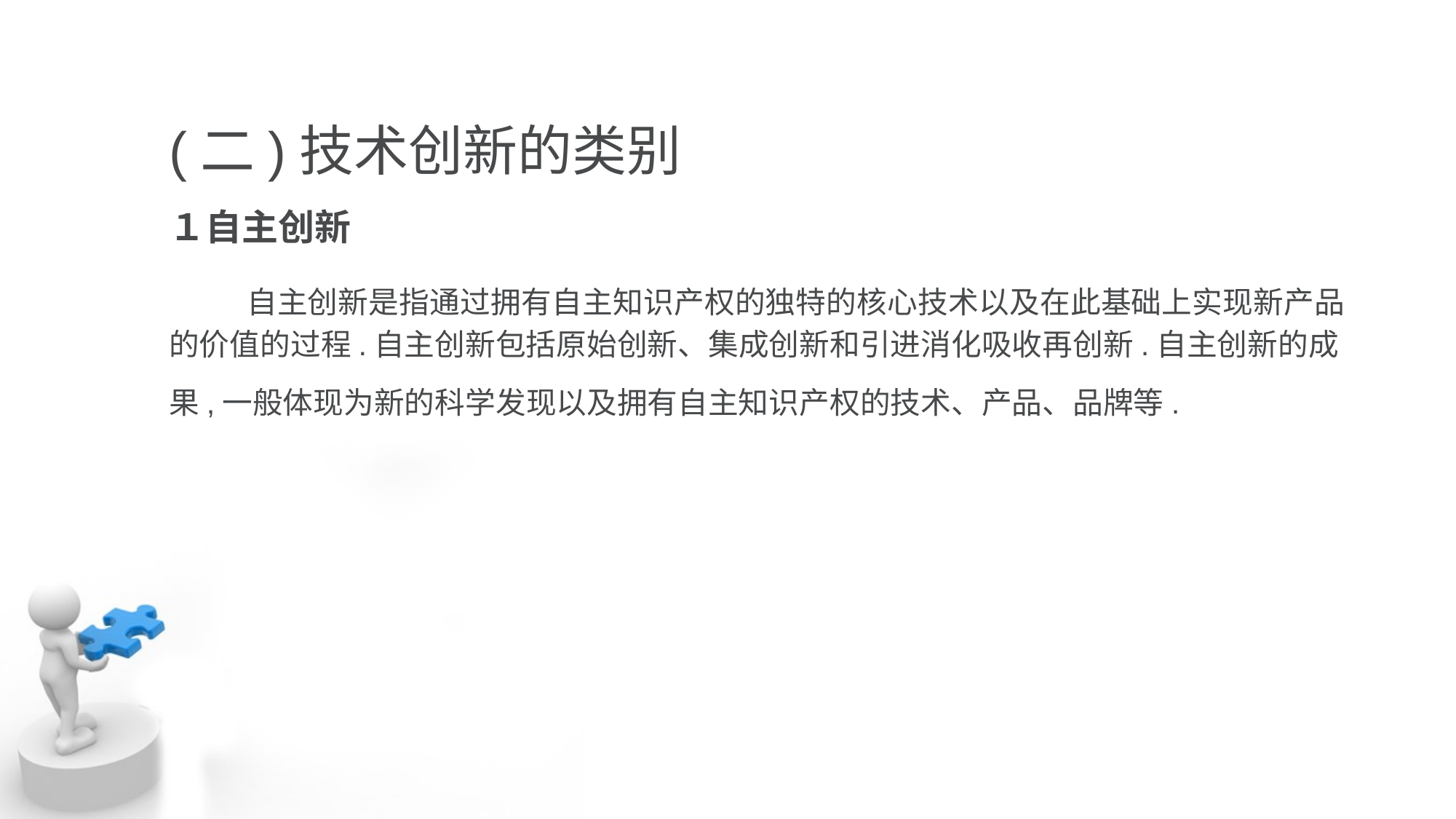

(二)技术创新的类别
１自主创新
       自主创新是指通过拥有自主知识产权的独特的核心技术以及在此基础上实现新产品的价值的过程.自主创新包括原始创新、集成创新和引进消化吸收再创新.自主创新的成
果,一般体现为新的科学发现以及拥有自主知识产权的技术、产品、品牌等.